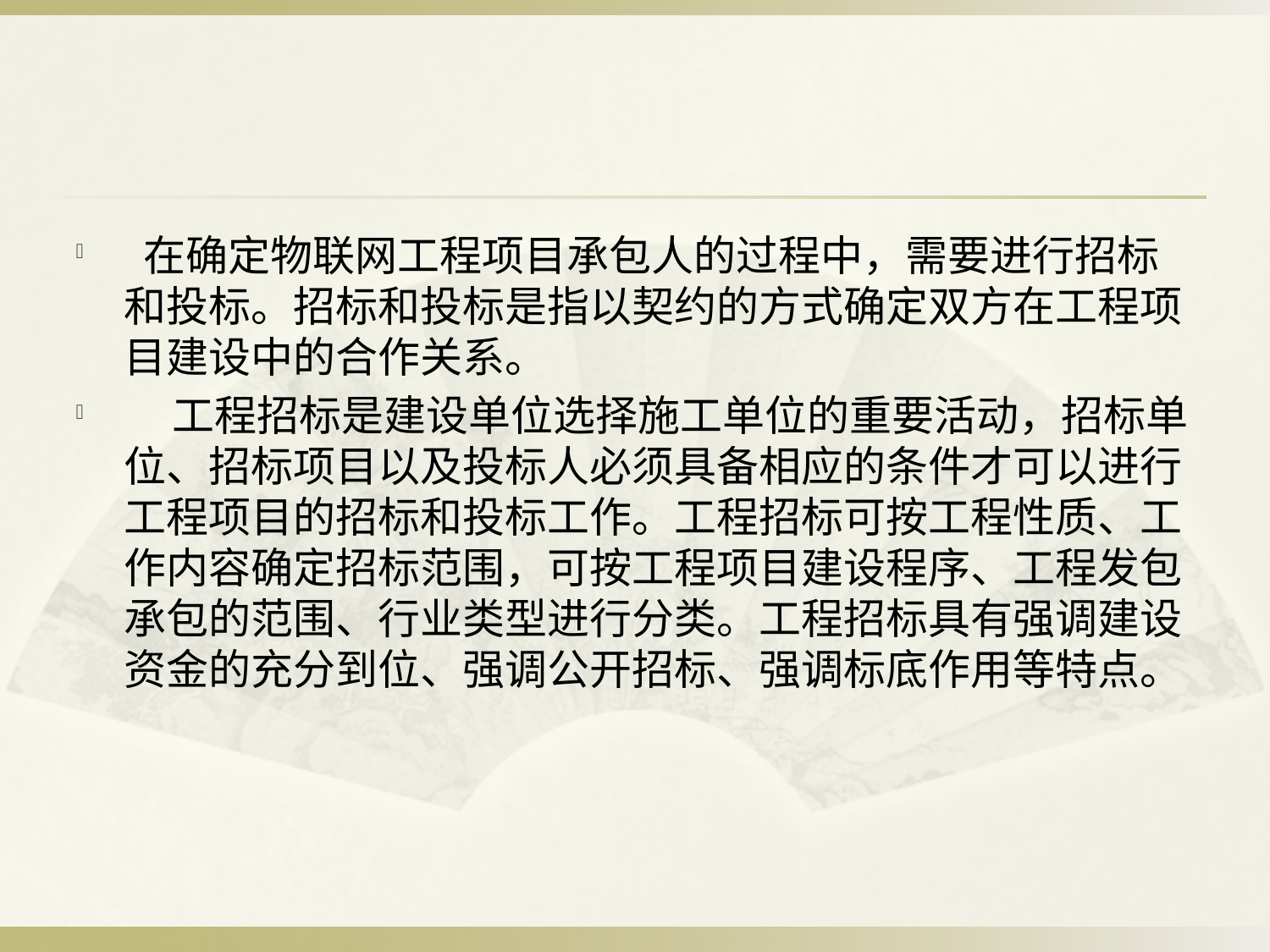

#
 在确定物联网工程项目承包人的过程中，需要进行招标和投标。招标和投标是指以契约的方式确定双方在工程项目建设中的合作关系。
    工程招标是建设单位选择施工单位的重要活动，招标单位、招标项目以及投标人必须具备相应的条件才可以进行工程项目的招标和投标工作。工程招标可按工程性质、工作内容确定招标范围，可按工程项目建设程序、工程发包承包的范围、行业类型进行分类。工程招标具有强调建设资金的充分到位、强调公开招标、强调标底作用等特点。